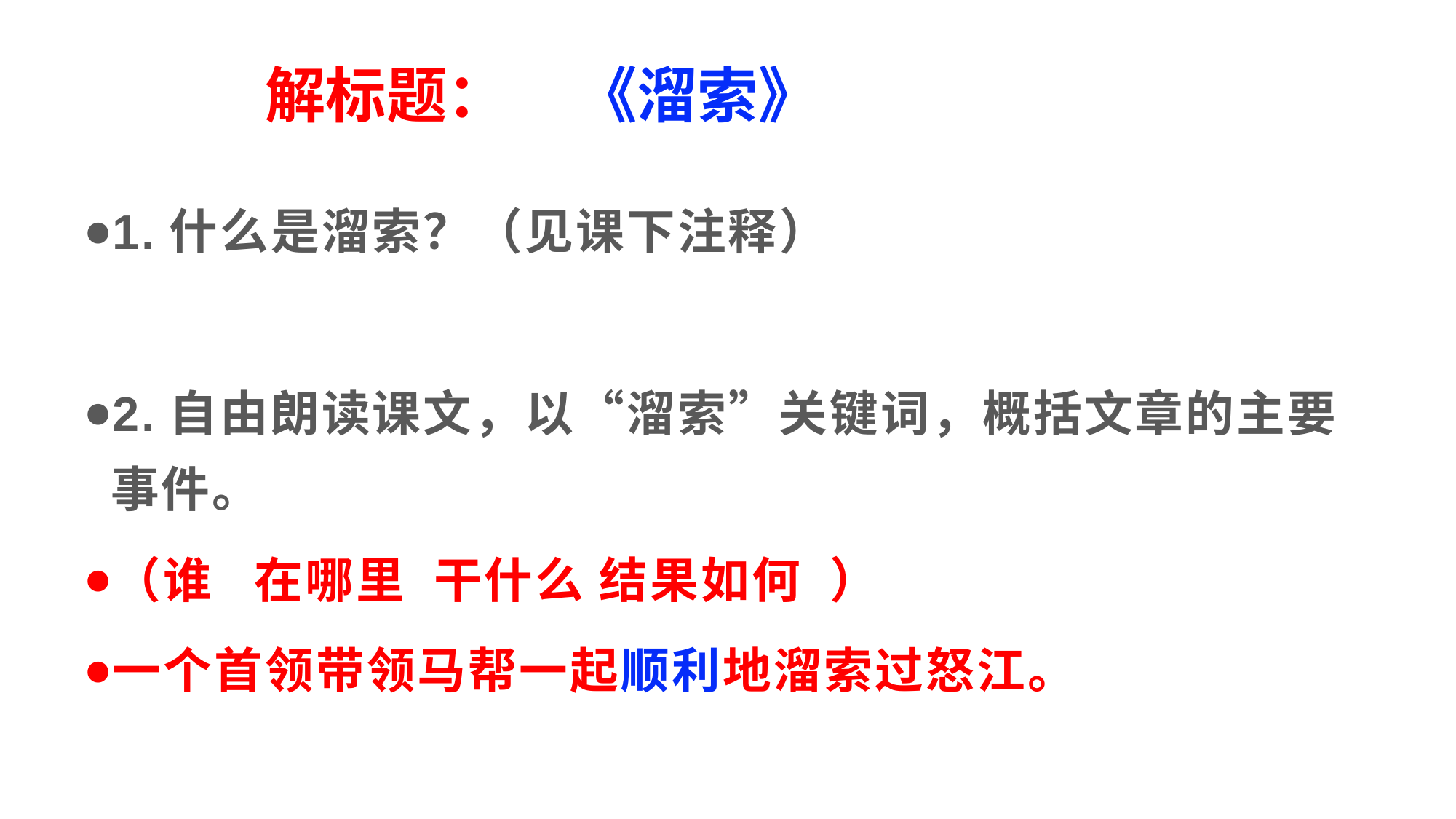

解标题：     《溜索》
1.什么是溜索？（见课下注释）

2.自由朗读课文，以“溜索”关键词，概括文章的主要事件。
（谁   在哪里  干什么 结果如何  ）
一个首领带领马帮一起顺利地溜索过怒江。